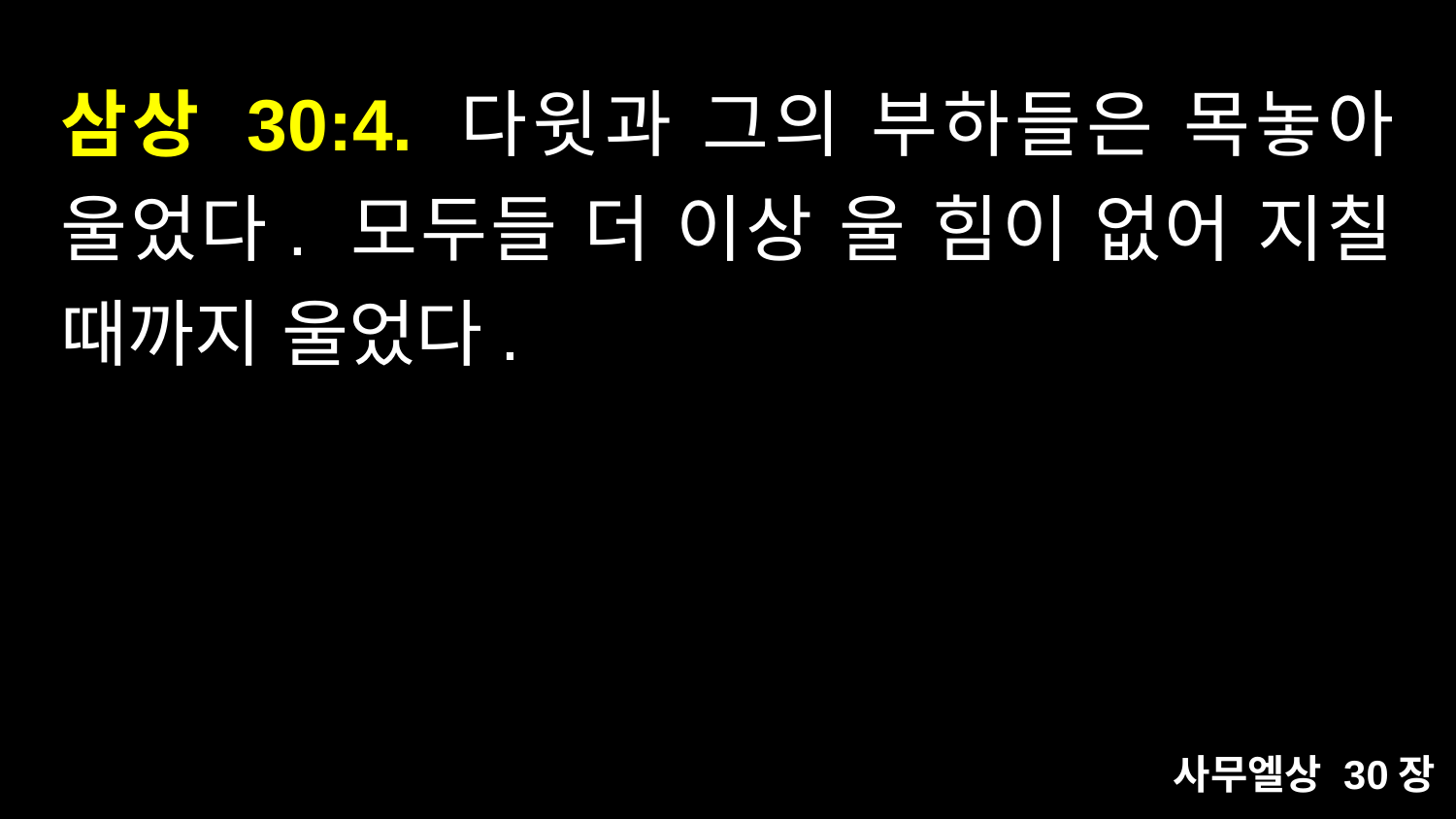

# 삼상 30:4. 다윗과 그의 부하들은 목놓아 울었다. 모두들 더 이상 울 힘이 없어 지칠 때까지 울었다.
사무엘상 30장